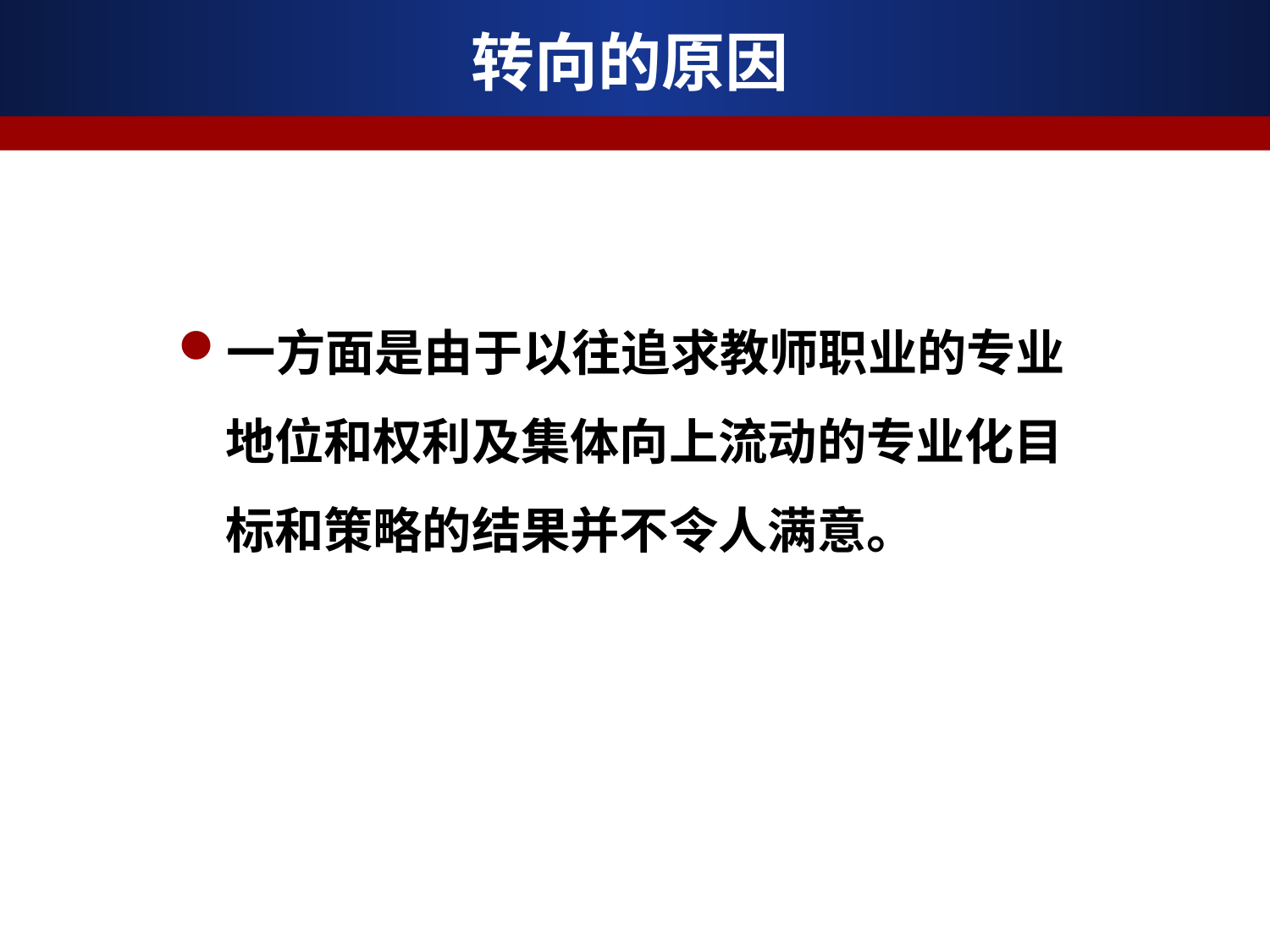

# 转向的原因
一方面是由于以往追求教师职业的专业地位和权利及集体向上流动的专业化目标和策略的结果并不令人满意。